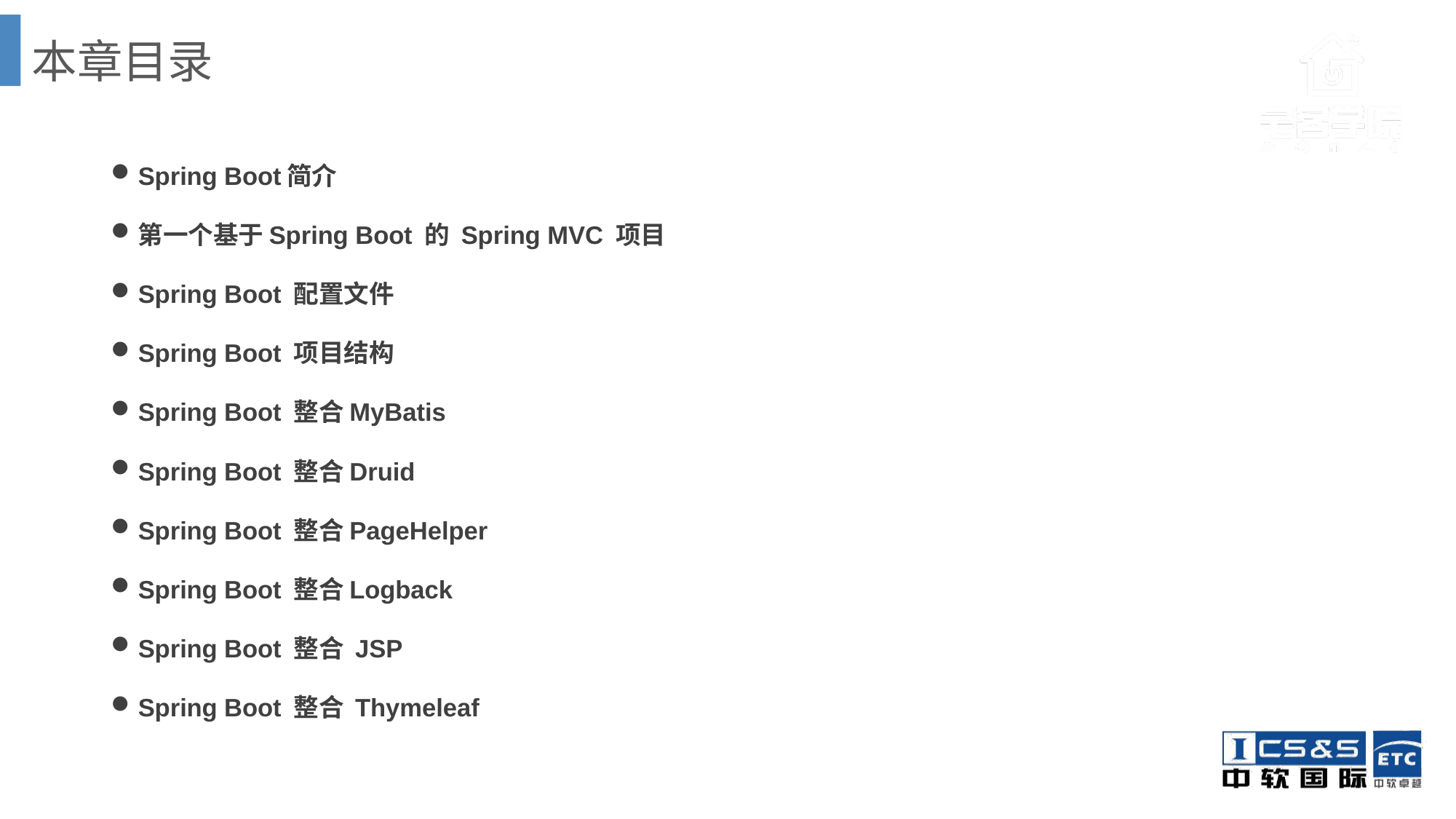

# 本章目录
Spring Boot简介
第一个基于Spring Boot 的 Spring MVC 项目
Spring Boot 配置文件
Spring Boot 项目结构
Spring Boot 整合MyBatis
Spring Boot 整合Druid
Spring Boot 整合PageHelper
Spring Boot 整合Logback
Spring Boot 整合 JSP
Spring Boot 整合 Thymeleaf